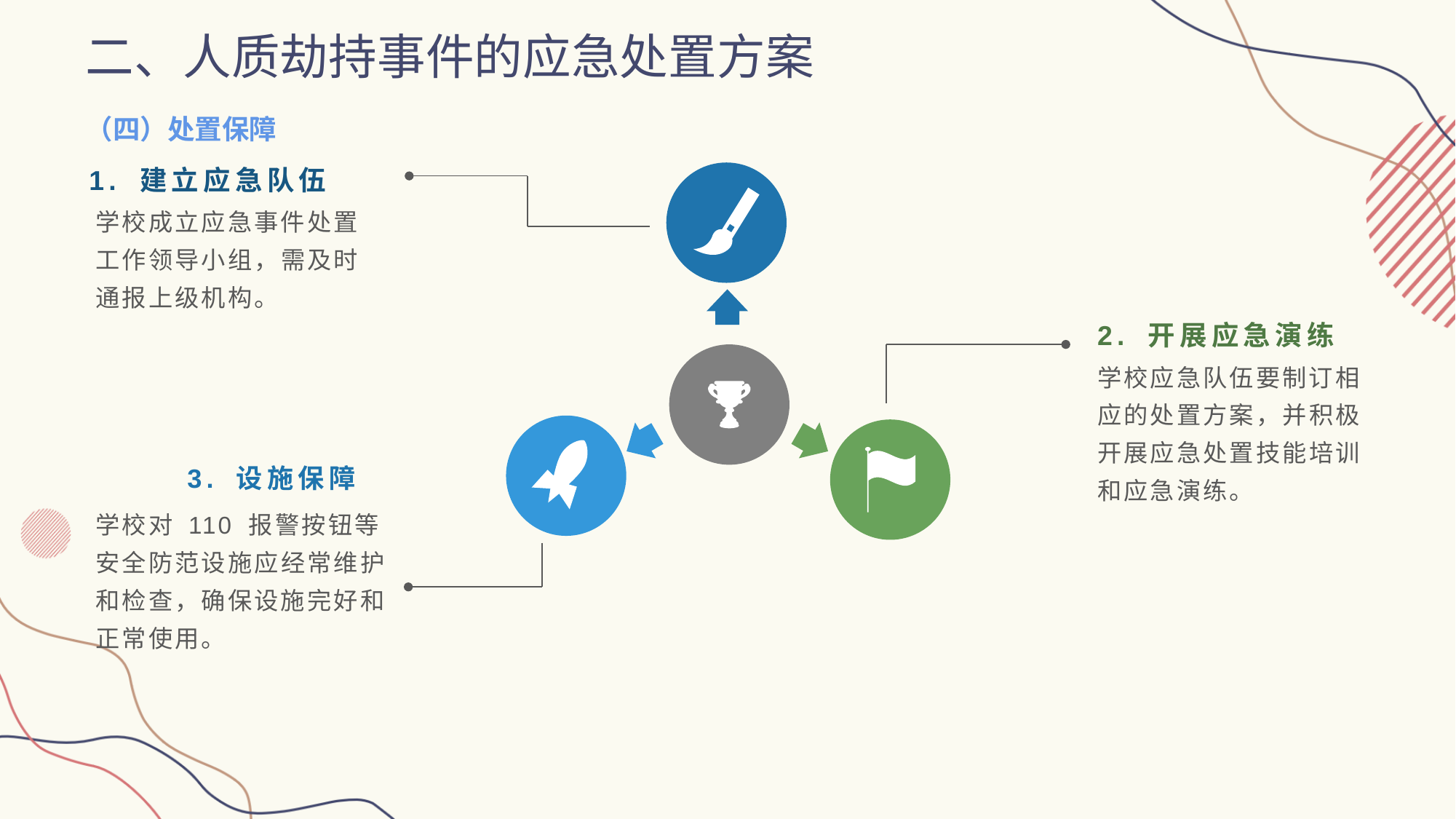

二、人质劫持事件的应急处置方案
（四）处置保障
1. 建立应急队伍

学校成立应急事件处置工作领导小组，需及时通报上级机构。

2. 开展应急演练

学校应急队伍要制订相应的处置方案，并积极开展应急处置技能培训和应急演练。

3. 设施保障
学校对 110 报警按钮等安全防范设施应经常维护和检查，确保设施完好和正常使用。